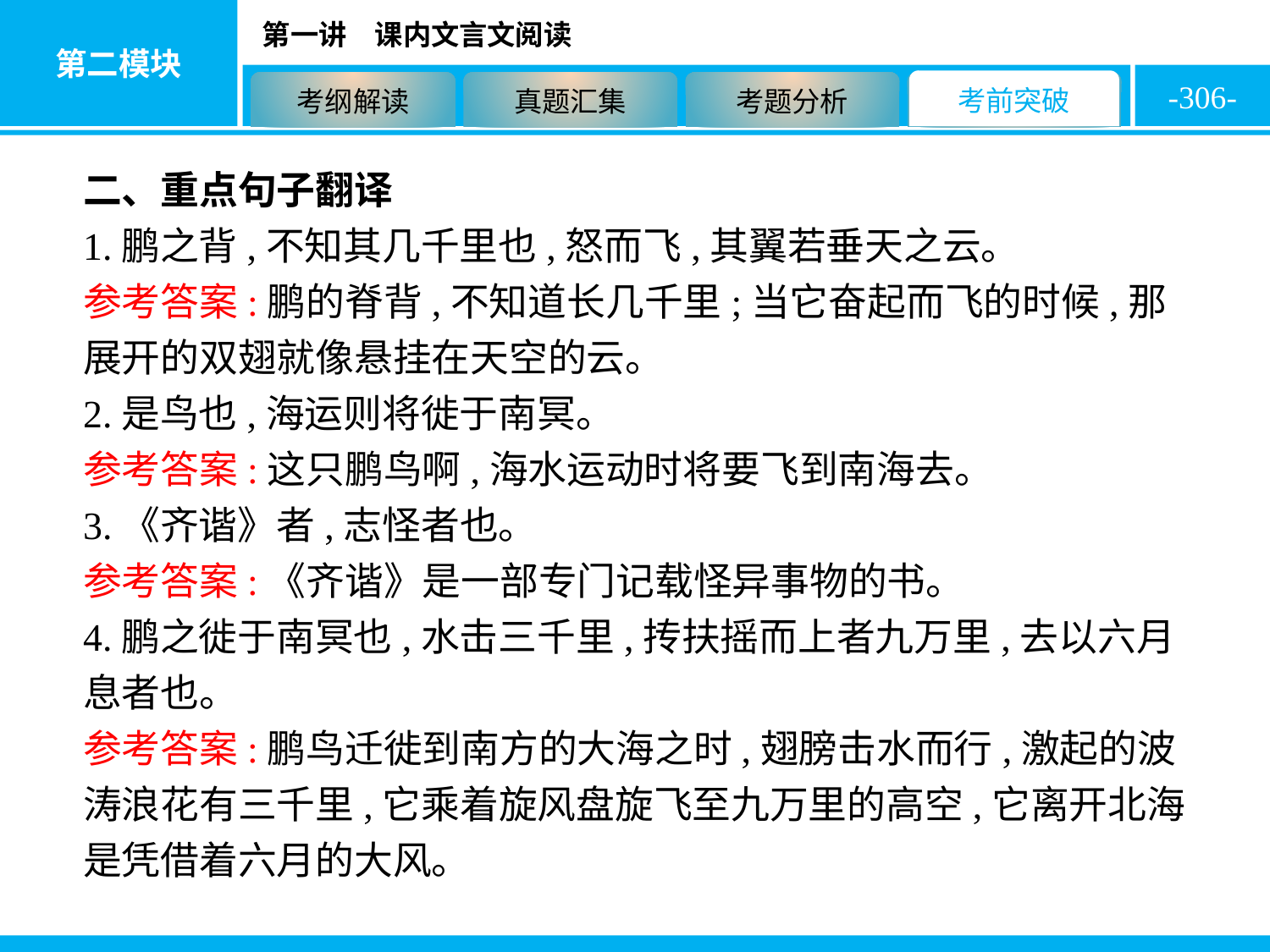

-306-
二、重点句子翻译
1.鹏之背,不知其几千里也,怒而飞,其翼若垂天之云。
参考答案:鹏的脊背,不知道长几千里;当它奋起而飞的时候,那展开的双翅就像悬挂在天空的云。
2.是鸟也,海运则将徙于南冥。
参考答案:这只鹏鸟啊,海水运动时将要飞到南海去。
3.《齐谐》者,志怪者也。
参考答案:《齐谐》是一部专门记载怪异事物的书。
4.鹏之徙于南冥也,水击三千里,抟扶摇而上者九万里,去以六月息者也。
参考答案:鹏鸟迁徙到南方的大海之时,翅膀击水而行,激起的波涛浪花有三千里,它乘着旋风盘旋飞至九万里的高空,它离开北海是凭借着六月的大风。